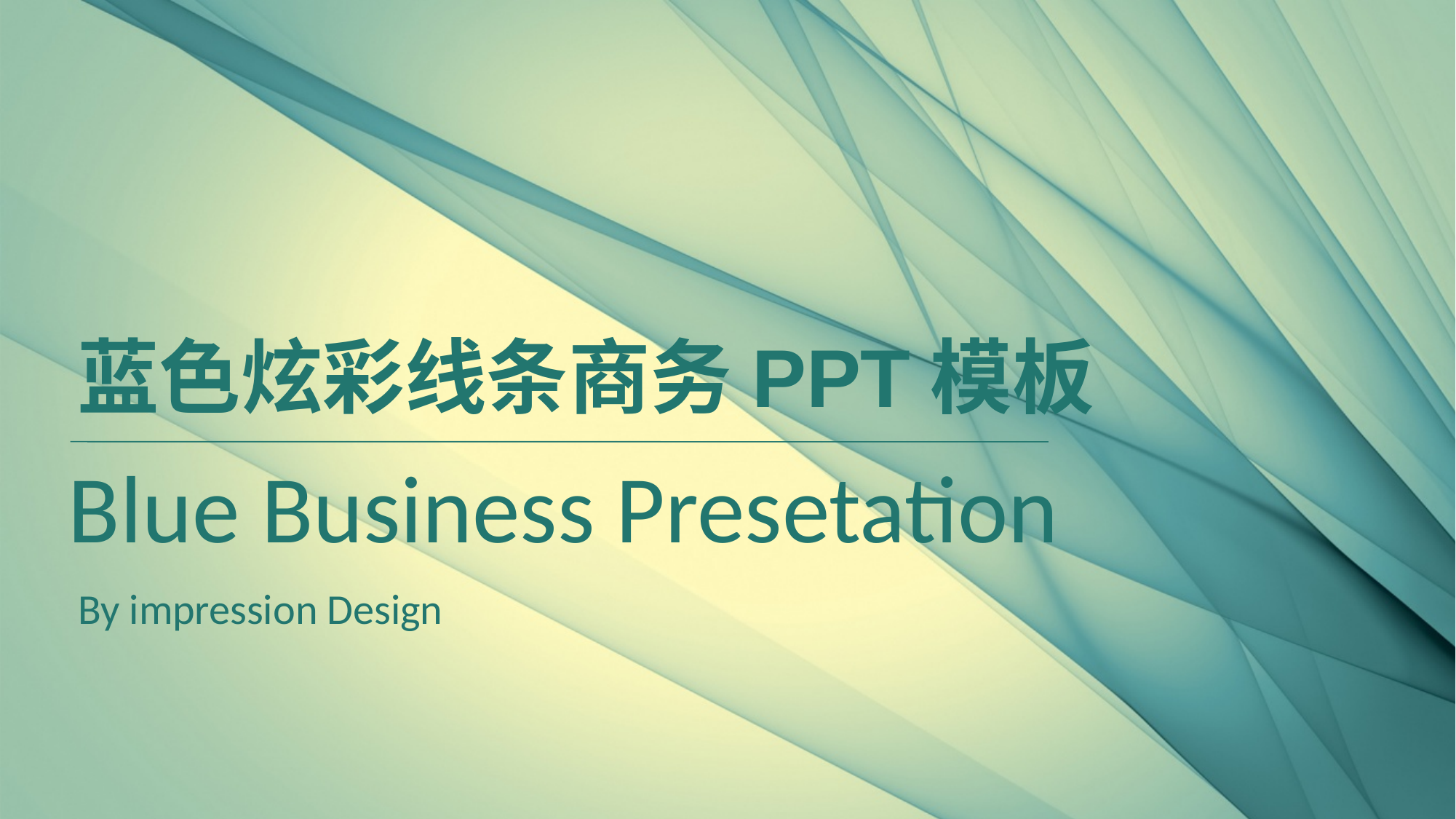

蓝色炫彩线条商务PPT模板
Blue Business Presetation

By impression Design